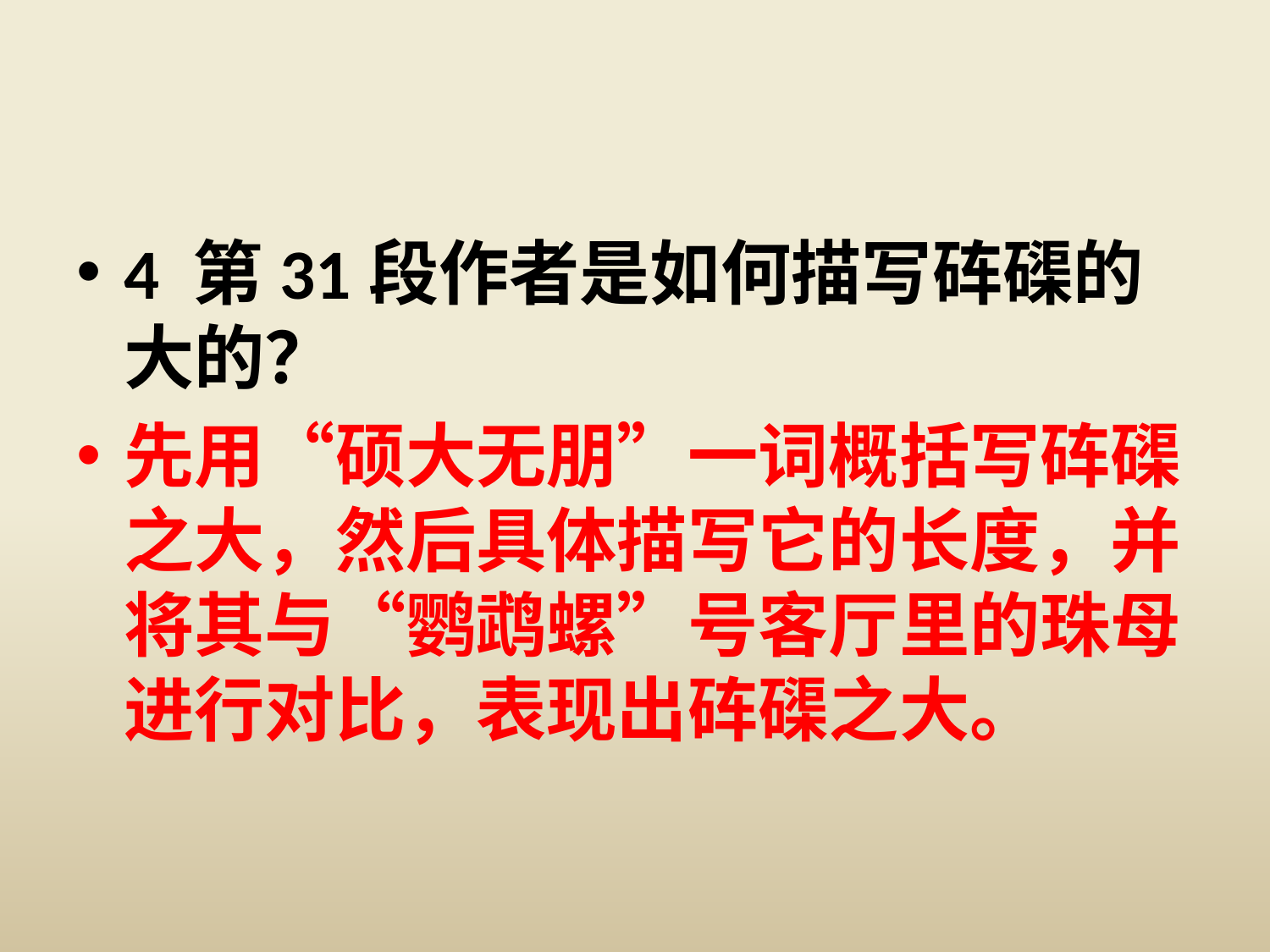

#
4 第31段作者是如何描写砗磲的大的？
先用“硕大无朋”一词概括写砗磲之大，然后具体描写它的长度，并将其与“鹦鹉螺”号客厅里的珠母进行对比，表现出砗磲之大。